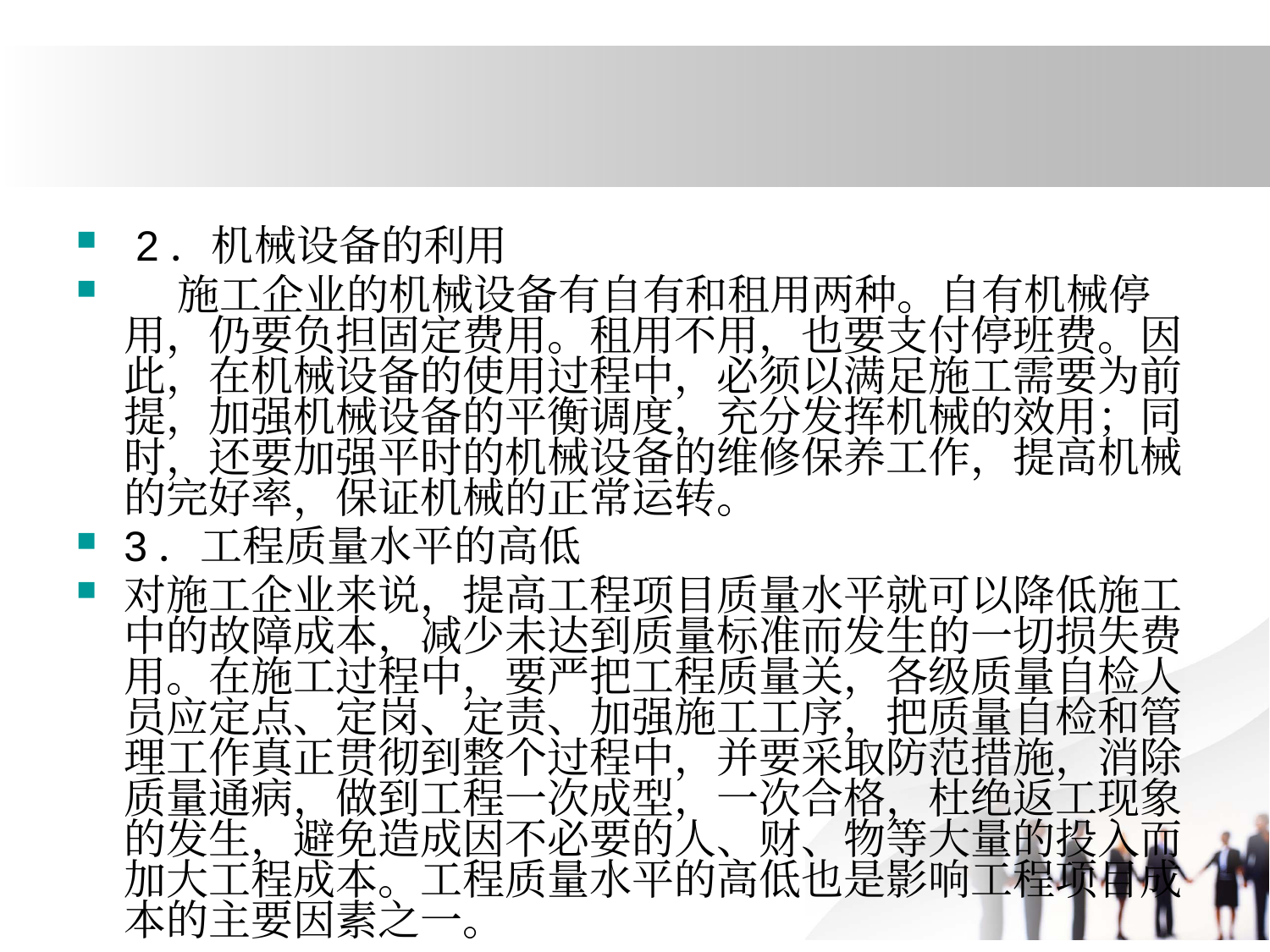

#
 2．机械设备的利用
    施工企业的机械设备有自有和租用两种。自有机械停用，仍要负担固定费用。租用不用，也要支付停班费。因此，在机械设备的使用过程中，必须以满足施工需要为前提，加强机械设备的平衡调度，充分发挥机械的效用；同时，还要加强平时的机械设备的维修保养工作，提高机械的完好率，保证机械的正常运转。
3．工程质量水平的高低
对施工企业来说，提高工程项目质量水平就可以降低施工中的故障成本，减少未达到质量标准而发生的一切损失费用。在施工过程中，要严把工程质量关，各级质量自检人员应定点、定岗、定责、加强施工工序，把质量自检和管理工作真正贯彻到整个过程中，并要采取防范措施，消除质量通病，做到工程一次成型，一次合格，杜绝返工现象的发生，避免造成因不必要的人、财、物等大量的投入而加大工程成本。工程质量水平的高低也是影响工程项目成本的主要因素之一。